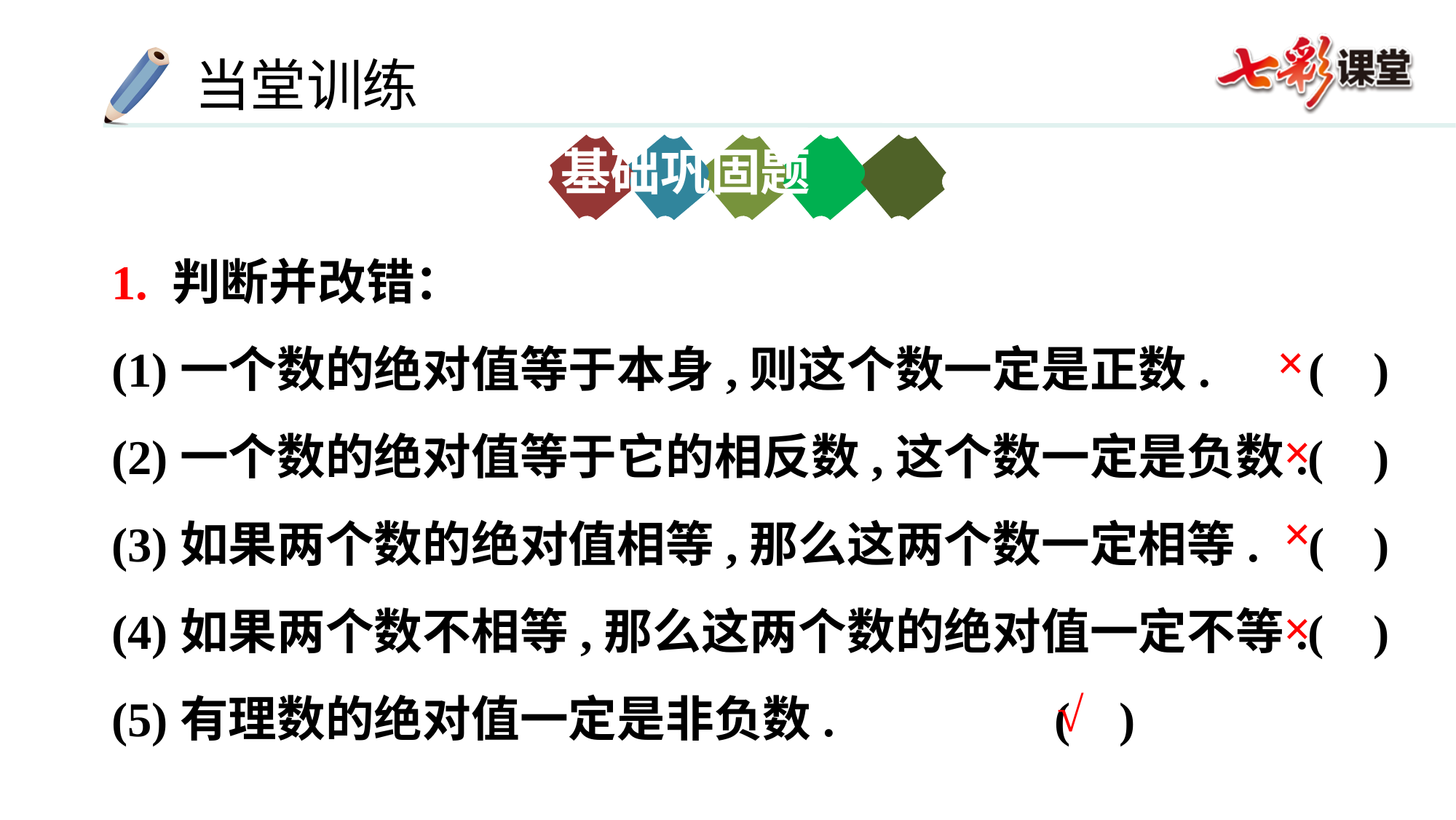

基础巩固题

1. 判断并改错：
(1)一个数的绝对值等于本身,则这个数一定是正数.        (    )
(2)一个数的绝对值等于它的相反数,这个数一定是负数.(    )
(3)如果两个数的绝对值相等,那么这两个数一定相等.    (    )
(4)如果两个数不相等,那么这两个数的绝对值一定不等.(    )
(5)有理数的绝对值一定是非负数.                  (    )
×
×

×
×
√